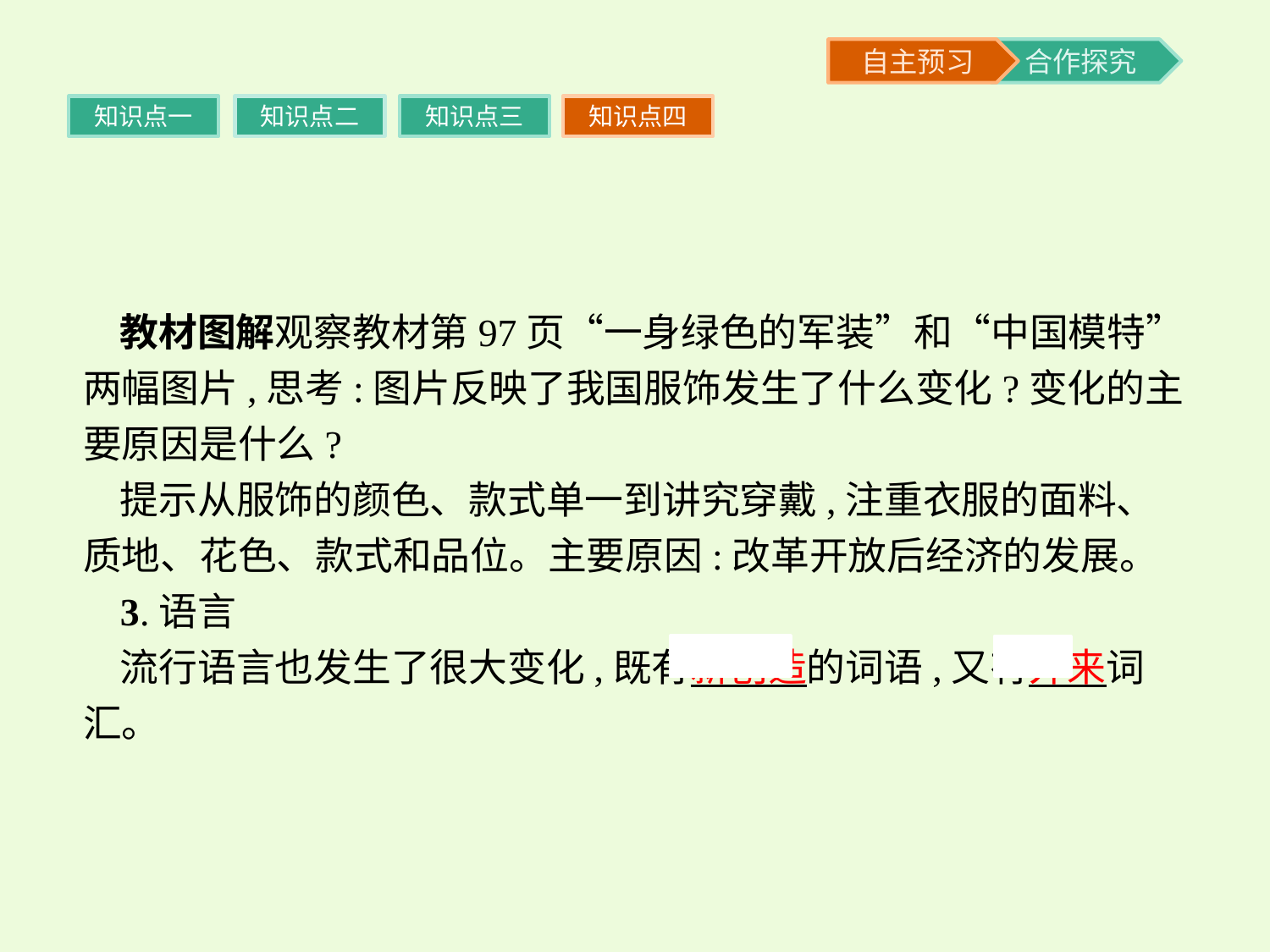

知识点一
知识点二
知识点三
知识点四
教材图解观察教材第97页“一身绿色的军装”和“中国模特”两幅图片,思考:图片反映了我国服饰发生了什么变化?变化的主要原因是什么?
提示从服饰的颜色、款式单一到讲究穿戴,注重衣服的面料、质地、花色、款式和品位。主要原因:改革开放后经济的发展。
3.语言
流行语言也发生了很大变化,既有新创造的词语,又有外来词汇。